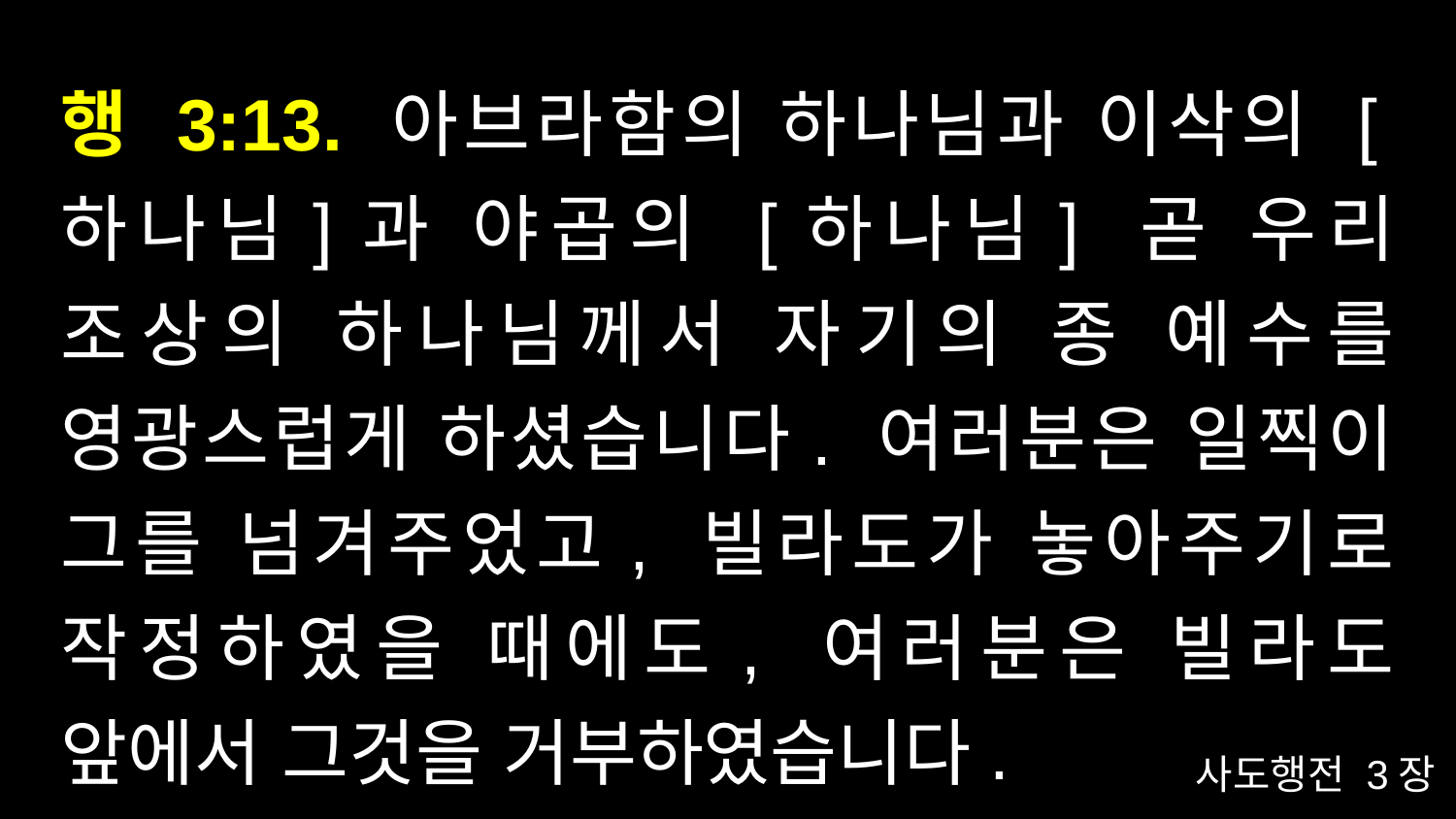

# 행 3:13. 아브라함의 하나님과 이삭의 [하나님]과 야곱의 [하나님] 곧 우리 조상의 하나님께서 자기의 종 예수를 영광스럽게 하셨습니다. 여러분은 일찍이 그를 넘겨주었고, 빌라도가 놓아주기로 작정하였을 때에도, 여러분은 빌라도 앞에서 그것을 거부하였습니다.
사도행전 3장